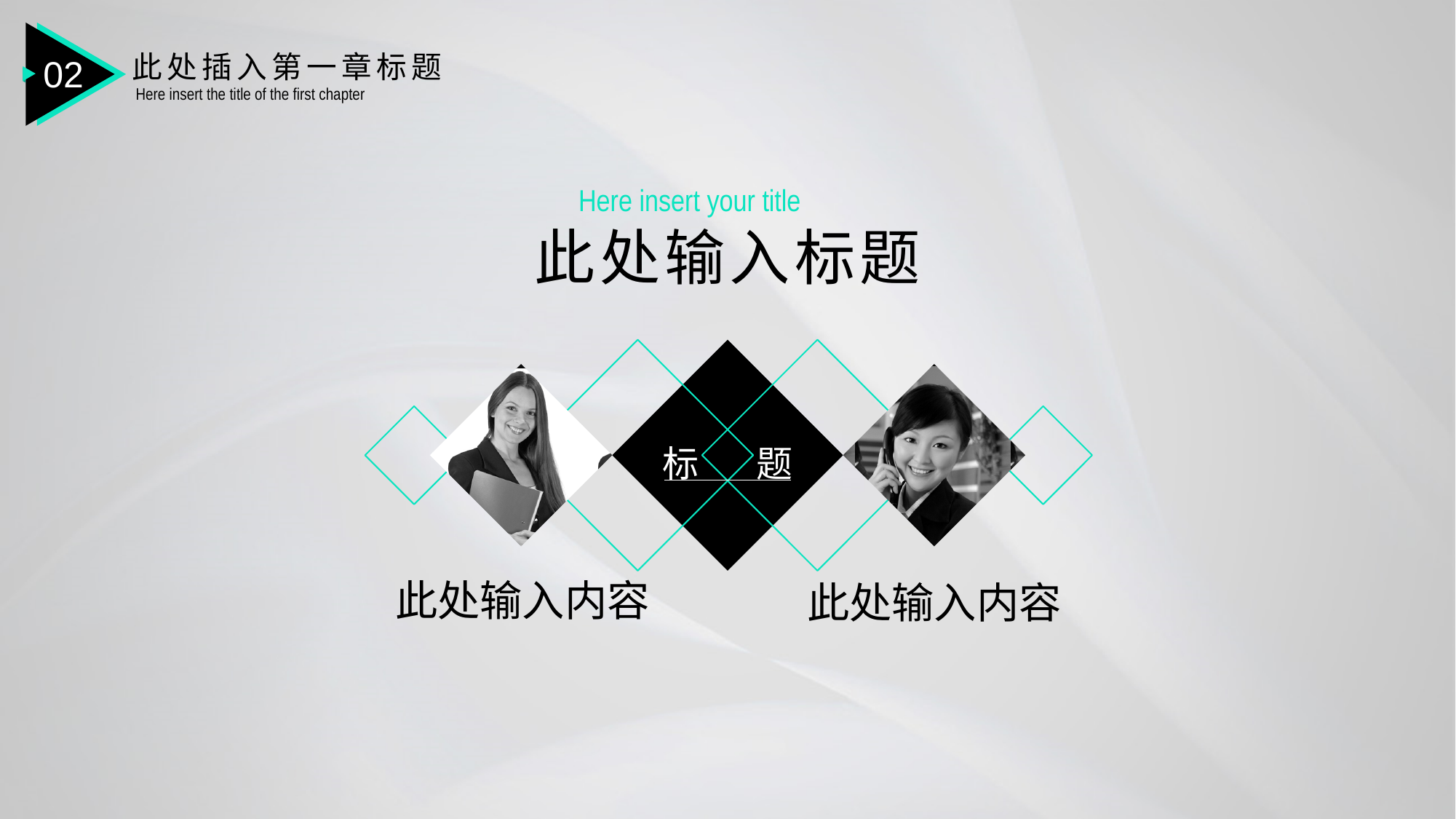

02

此处插入第一章标题
Here insert the title of the first chapter
Here insert your title
此处输入标题

标       题
此处输入内容
此处输入内容